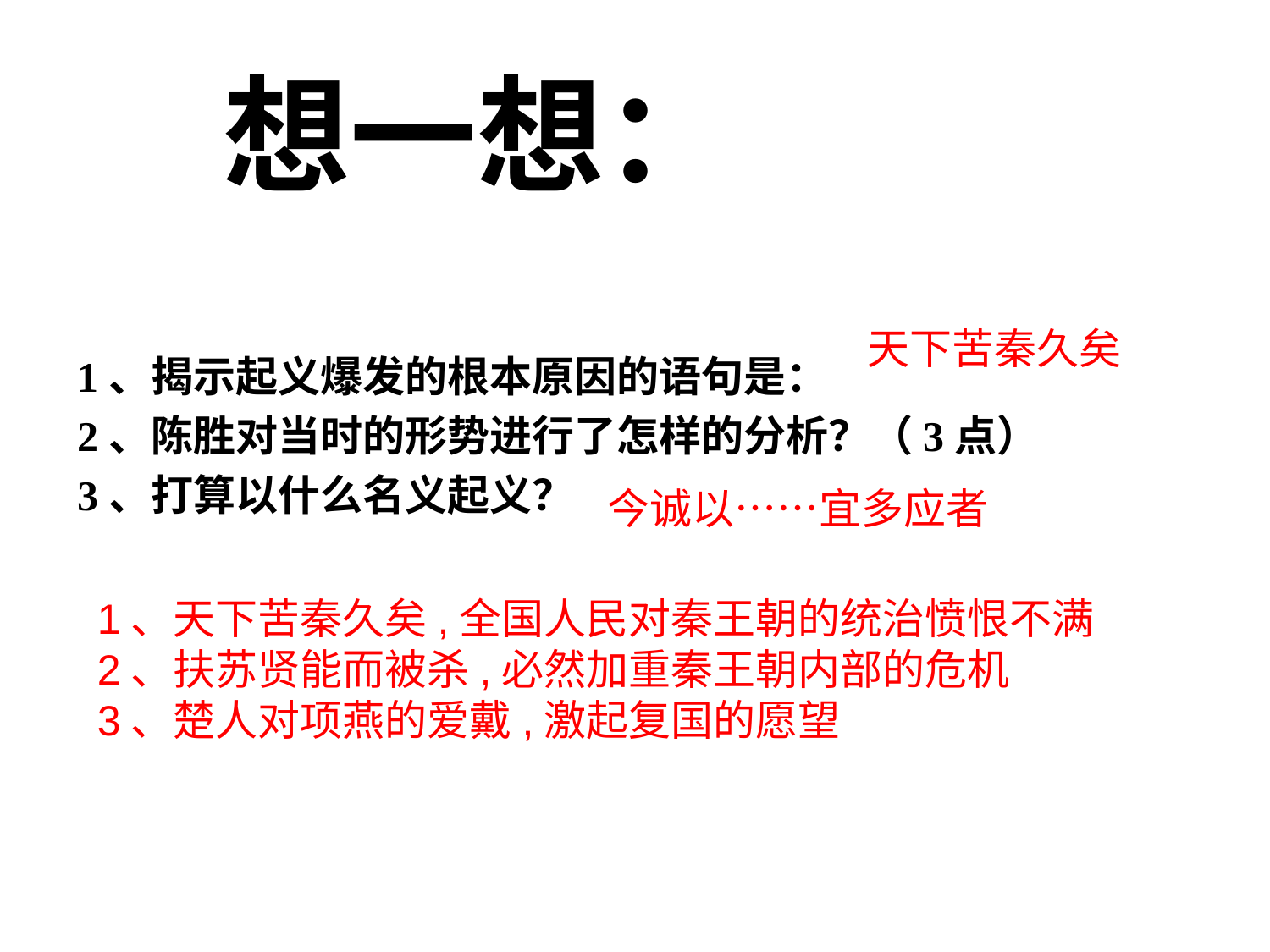

想一想：

1、揭示起义爆发的根本原因的语句是：
2、陈胜对当时的形势进行了怎样的分析？（3点）
3、打算以什么名义起义？

天下苦秦久矣
今诚以……宜多应者
1、天下苦秦久矣,全国人民对秦王朝的统治愤恨不满
2、扶苏贤能而被杀,必然加重秦王朝内部的危机
3、楚人对项燕的爱戴,激起复国的愿望